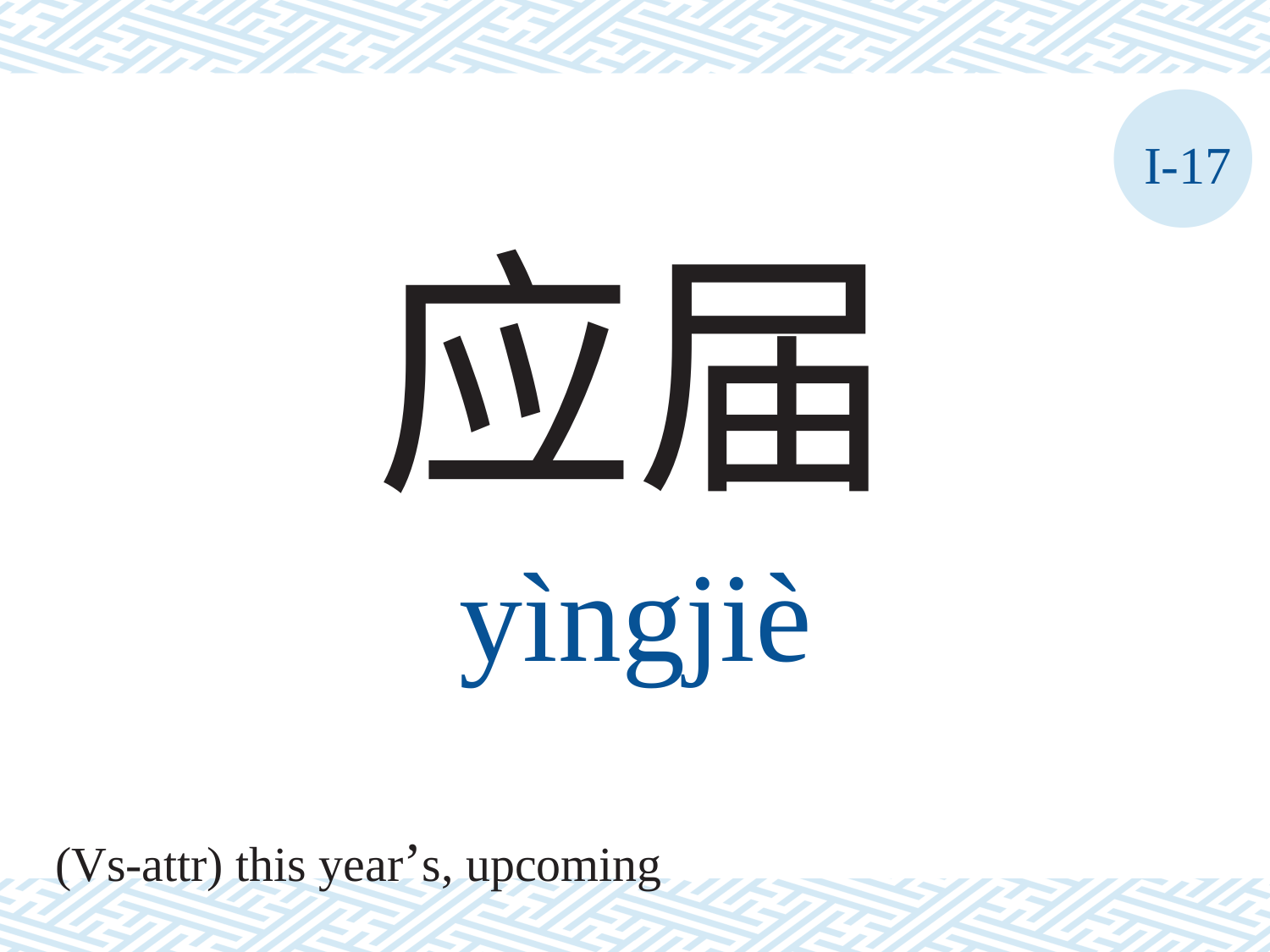

I-17
应届
yìngjiè
(Vs-attr) this year’s, upcoming